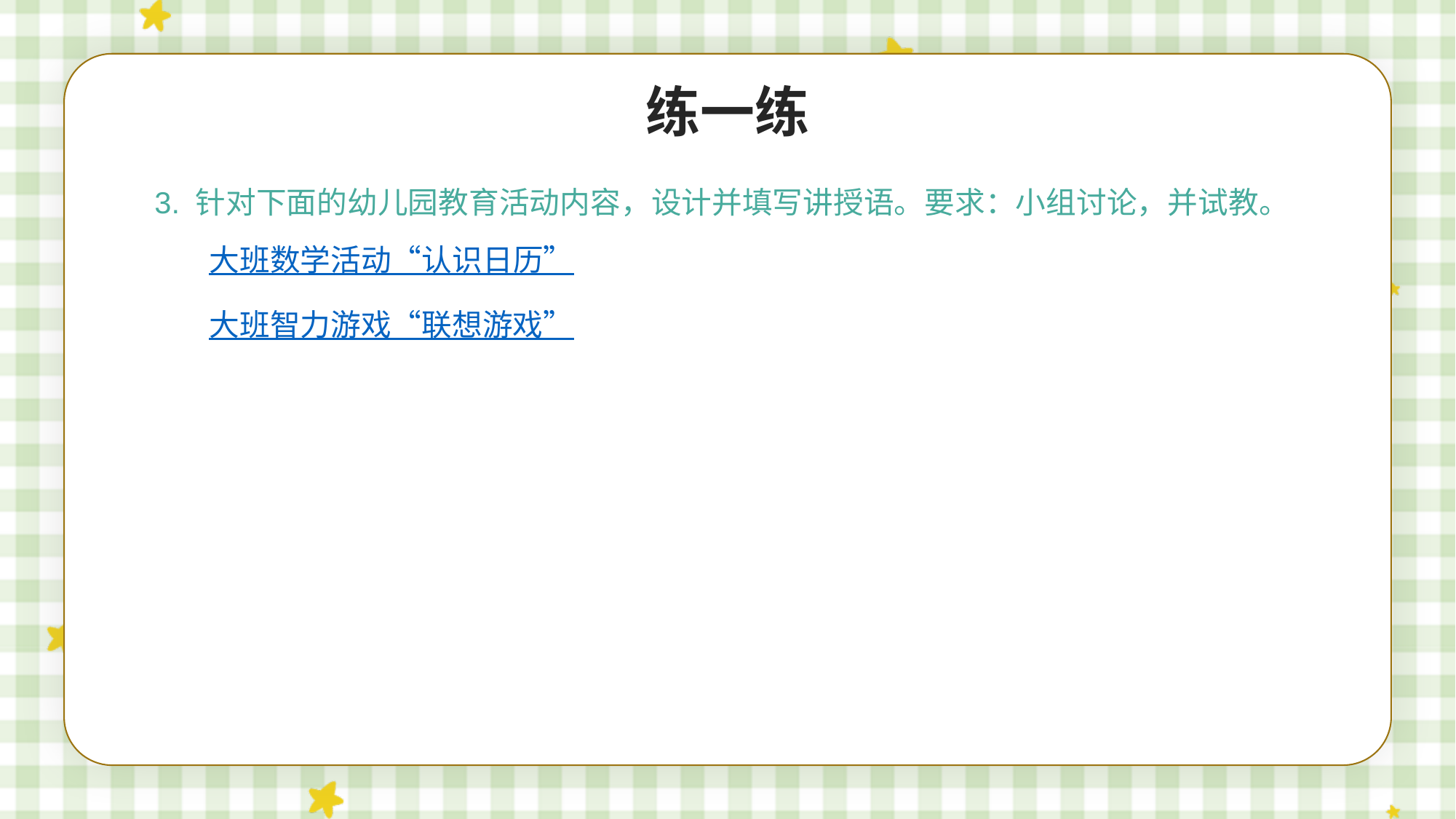

练一练
3. 针对下面的幼儿园教育活动内容，设计并填写讲授语。要求：小组讨论，并试教。
大班数学活动“认识日历”
大班智力游戏“联想游戏”